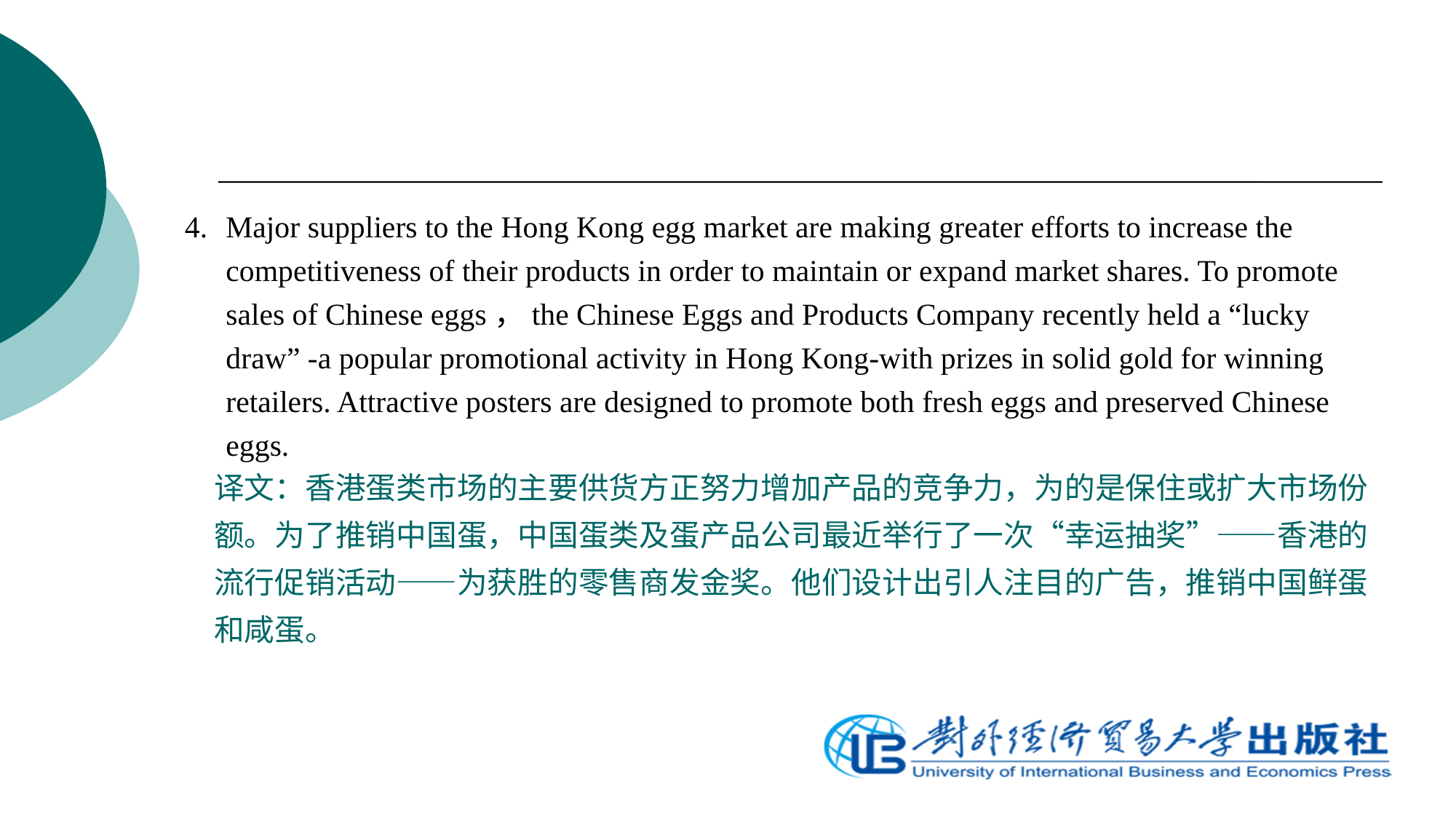

4.	Major suppliers to the Hong Kong egg market are making greater efforts to increase the competitiveness of their products in order to maintain or expand market shares. To promote sales of Chinese eggs，the Chinese Eggs and Products Company recently held a “lucky draw” -a popular promotional activity in Hong Kong-with prizes in solid gold for winning retailers. Attractive posters are designed to promote both fresh eggs and preserved Chinese eggs.
译文：香港蛋类市场的主要供货方正努力增加产品的竞争力，为的是保住或扩大市场份额。为了推销中国蛋，中国蛋类及蛋产品公司最近举行了一次“幸运抽奖”——香港的流行促销活动——为获胜的零售商发金奖。他们设计出引人注目的广告，推销中国鲜蛋和咸蛋。